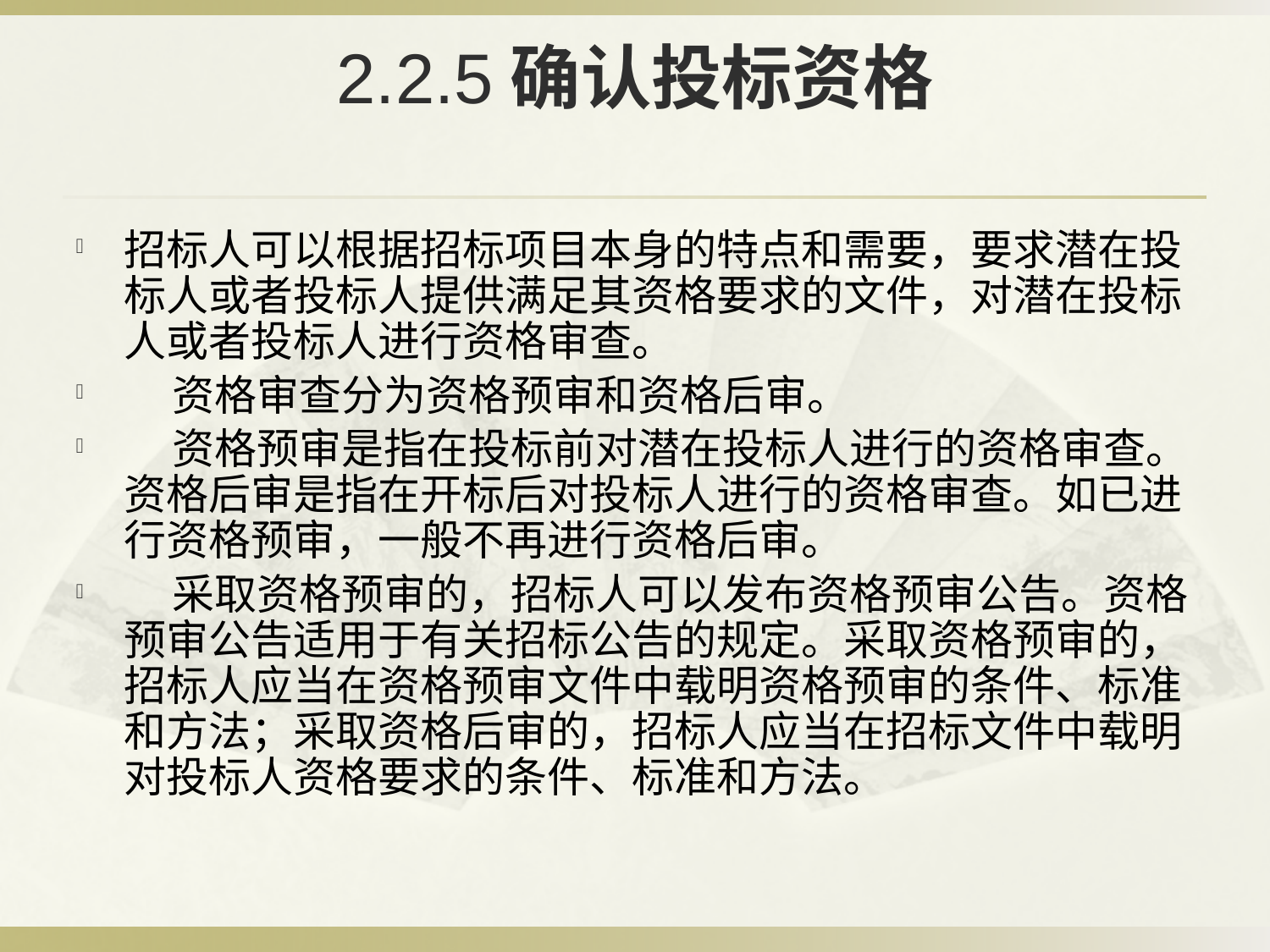

# 2.2.5确认投标资格
招标人可以根据招标项目本身的特点和需要，要求潜在投标人或者投标人提供满足其资格要求的文件，对潜在投标人或者投标人进行资格审查。
    资格审查分为资格预审和资格后审。
    资格预审是指在投标前对潜在投标人进行的资格审查。资格后审是指在开标后对投标人进行的资格审查。如已进行资格预审，一般不再进行资格后审。
    采取资格预审的，招标人可以发布资格预审公告。资格预审公告适用于有关招标公告的规定。采取资格预审的，招标人应当在资格预审文件中载明资格预审的条件、标准和方法；采取资格后审的，招标人应当在招标文件中载明对投标人资格要求的条件、标准和方法。